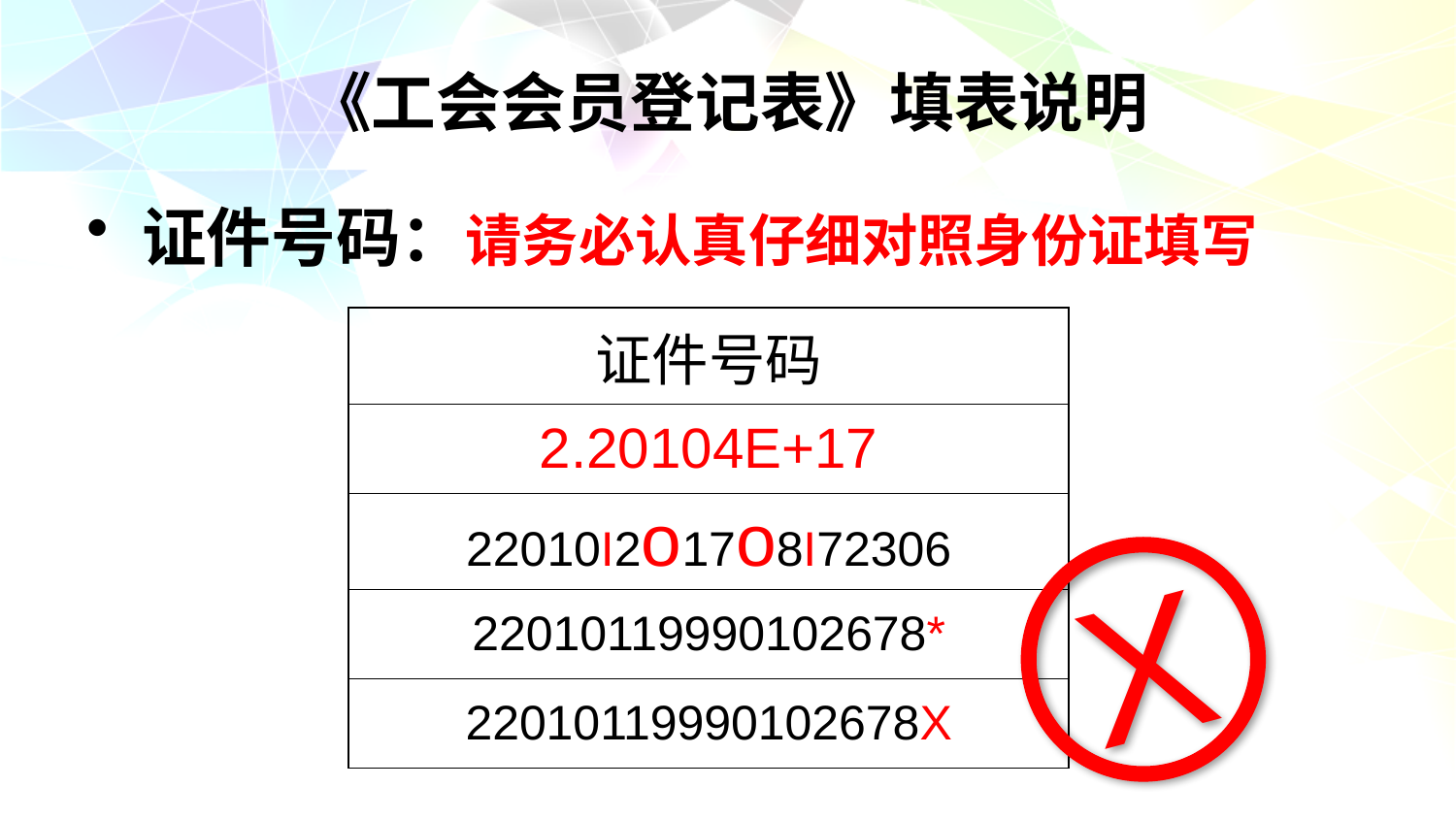

# 《工会会员登记表》填表说明
证件号码：请务必认真仔细对照身份证填写
| 证件号码 |
| --- |
| 2.20104E+17 |
| 22010I2o17o8I72306 |
| 22010119990102678\* |
| 22010119990102678X |
X